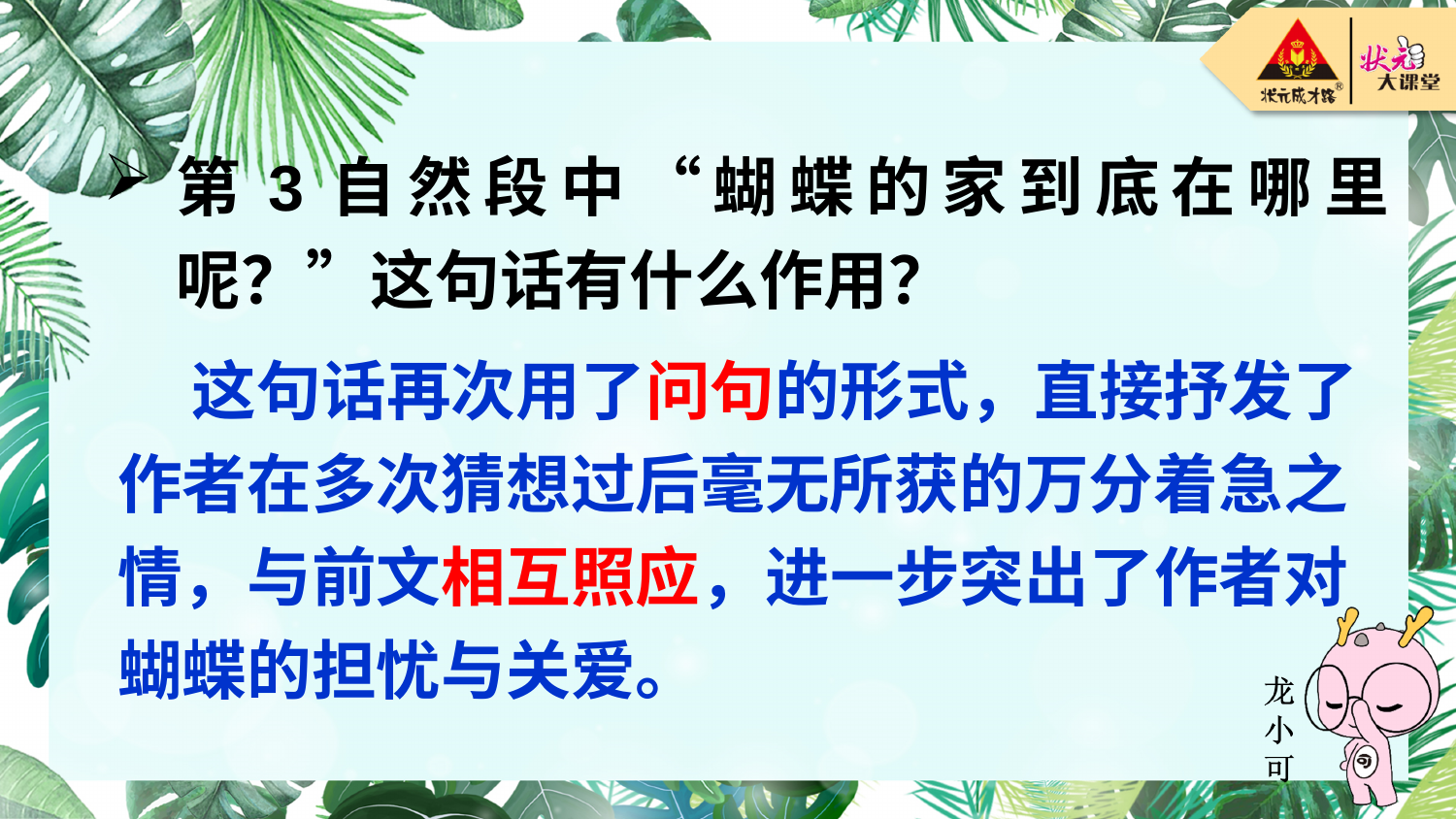

第3自然段中“蝴蝶的家到底在哪里呢？”这句话有什么作用？
    这句话再次用了问句的形式，直接抒发了作者在多次猜想过后毫无所获的万分着急之情，与前文相互照应，进一步突出了作者对蝴蝶的担忧与关爱。